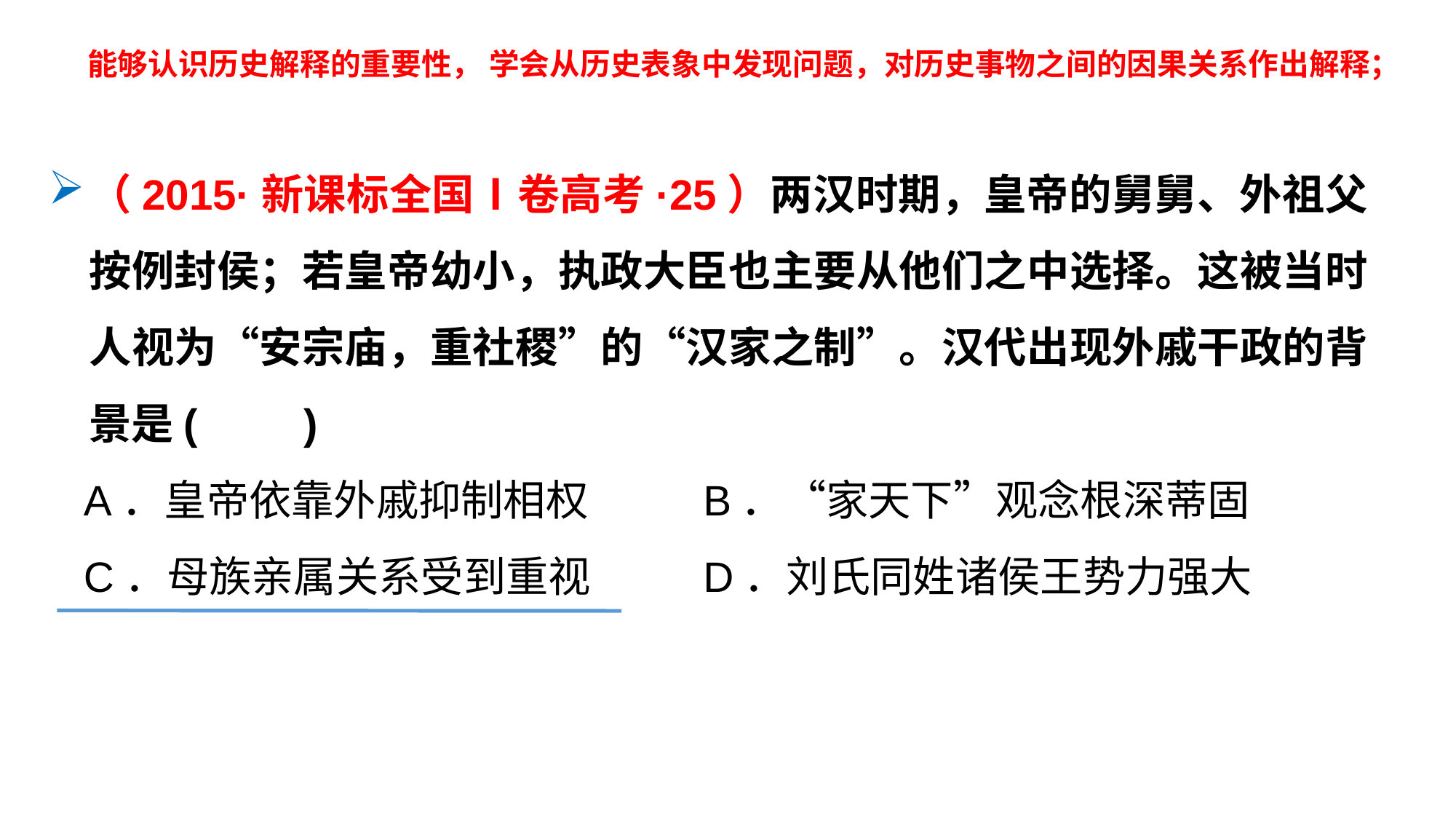

能够认识历史解释的重要性， 学会从历史表象中发现问题，对历史事物之间的因果关系作出解释；
（2015·新课标全国Ⅰ卷高考·25）两汉时期，皇帝的舅舅、外祖父按例封侯；若皇帝幼小，执政大臣也主要从他们之中选择。这被当时人视为“安宗庙，重社稷”的“汉家之制”。汉代出现外戚干政的背景是(　　)
   A．皇帝依靠外戚抑制相权      	B．“家天下”观念根深蒂固
   C．母族亲属关系受到重视        	D．刘氏同姓诸侯王势力强大